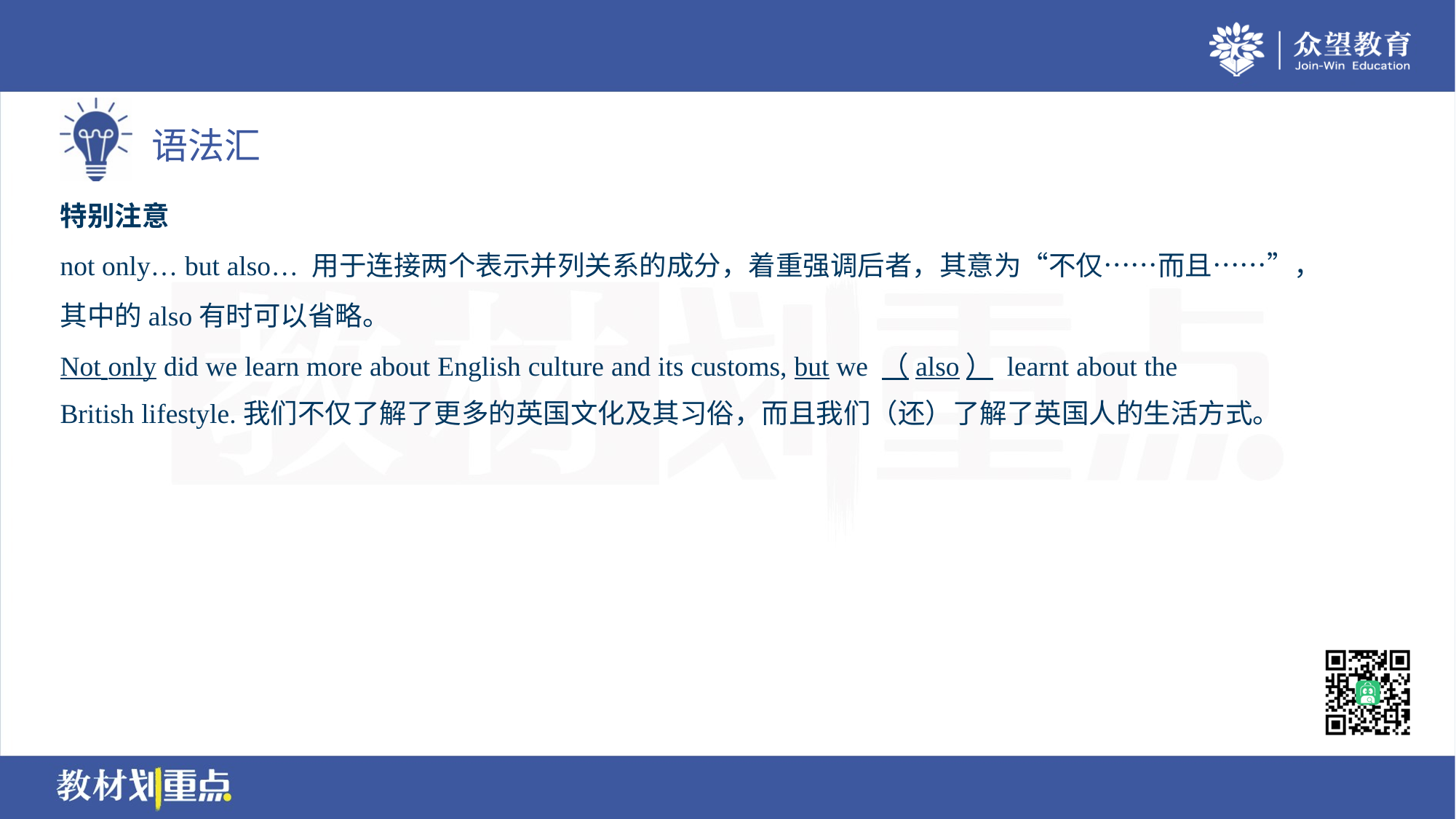

特别注意
not only… but also… 用于连接两个表示并列关系的成分，着重强调后者，其意为“不仅……而且……”，
其中的also有时可以省略。
Not only did we learn more about English culture and its customs, but we （also） learnt about the
British lifestyle.我们不仅了解了更多的英国文化及其习俗，而且我们（还）了解了英国人的生活方式。